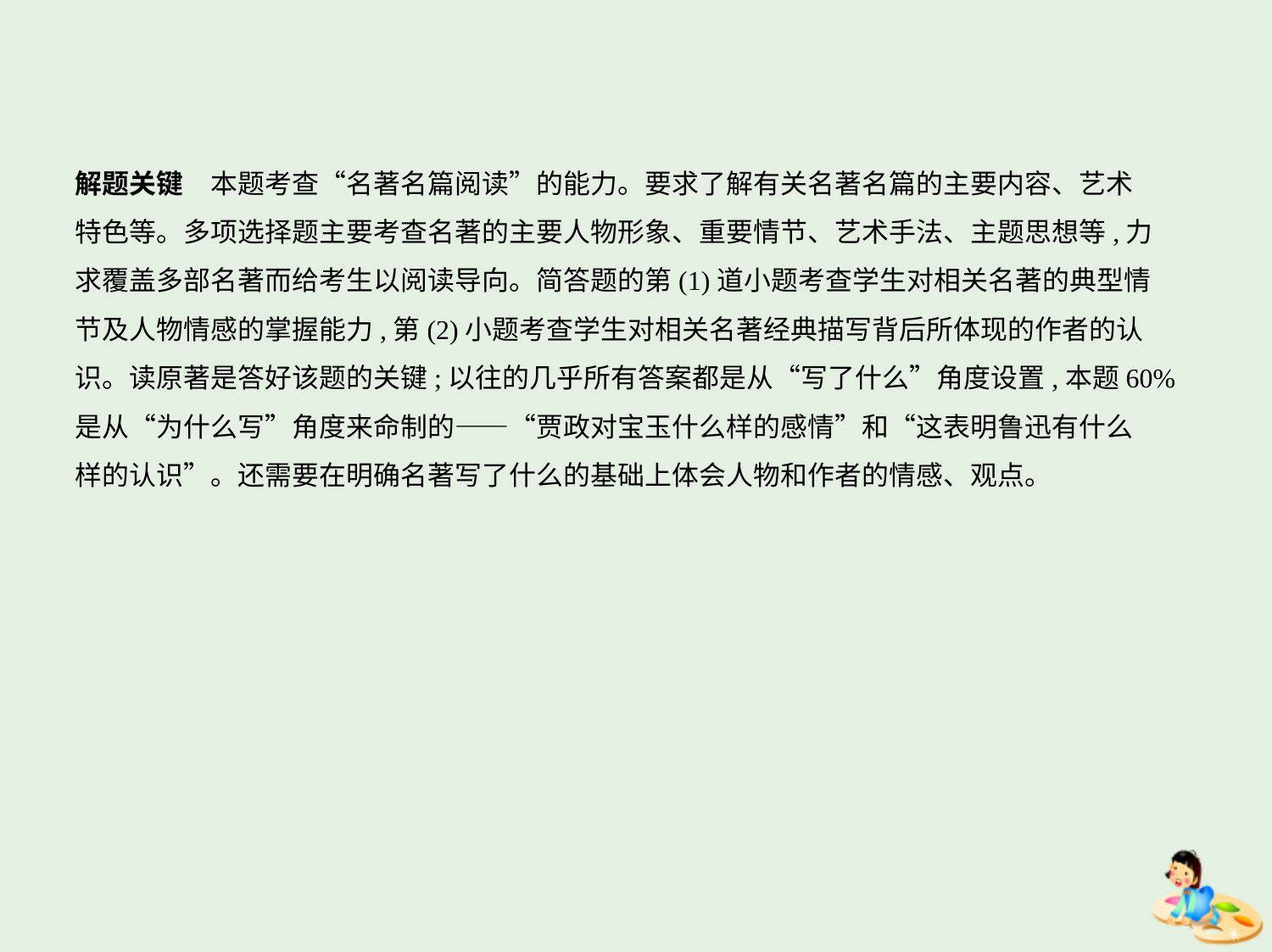

解题关键　本题考查“名著名篇阅读”的能力。要求了解有关名著名篇的主要内容、艺术
特色等。多项选择题主要考查名著的主要人物形象、重要情节、艺术手法、主题思想等,力
求覆盖多部名著而给考生以阅读导向。简答题的第(1)道小题考查学生对相关名著的典型情
节及人物情感的掌握能力,第(2)小题考查学生对相关名著经典描写背后所体现的作者的认
识。读原著是答好该题的关键;以往的几乎所有答案都是从“写了什么”角度设置,本题60%
是从“为什么写”角度来命制的——“贾政对宝玉什么样的感情”和“这表明鲁迅有什么
样的认识”。还需要在明确名著写了什么的基础上体会人物和作者的情感、观点。